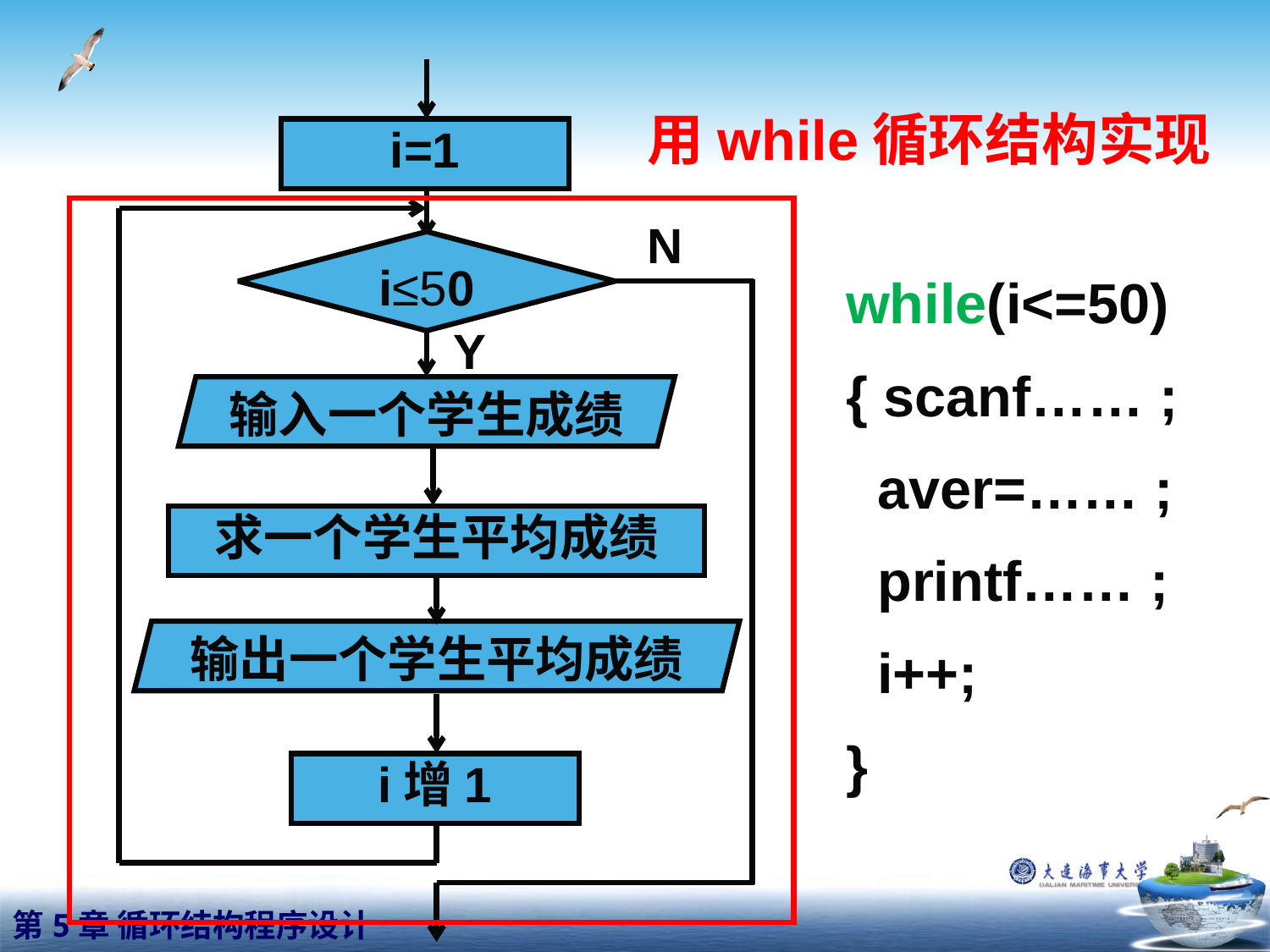

用while循环结构实现
i=1

N
i≤50
while(i<=50)
{ scanf…… ;
  aver=…… ;
  printf…… ;
  i++;
}
Y
输入一个学生成绩
求一个学生平均成绩
输出一个学生平均成绩
i增1